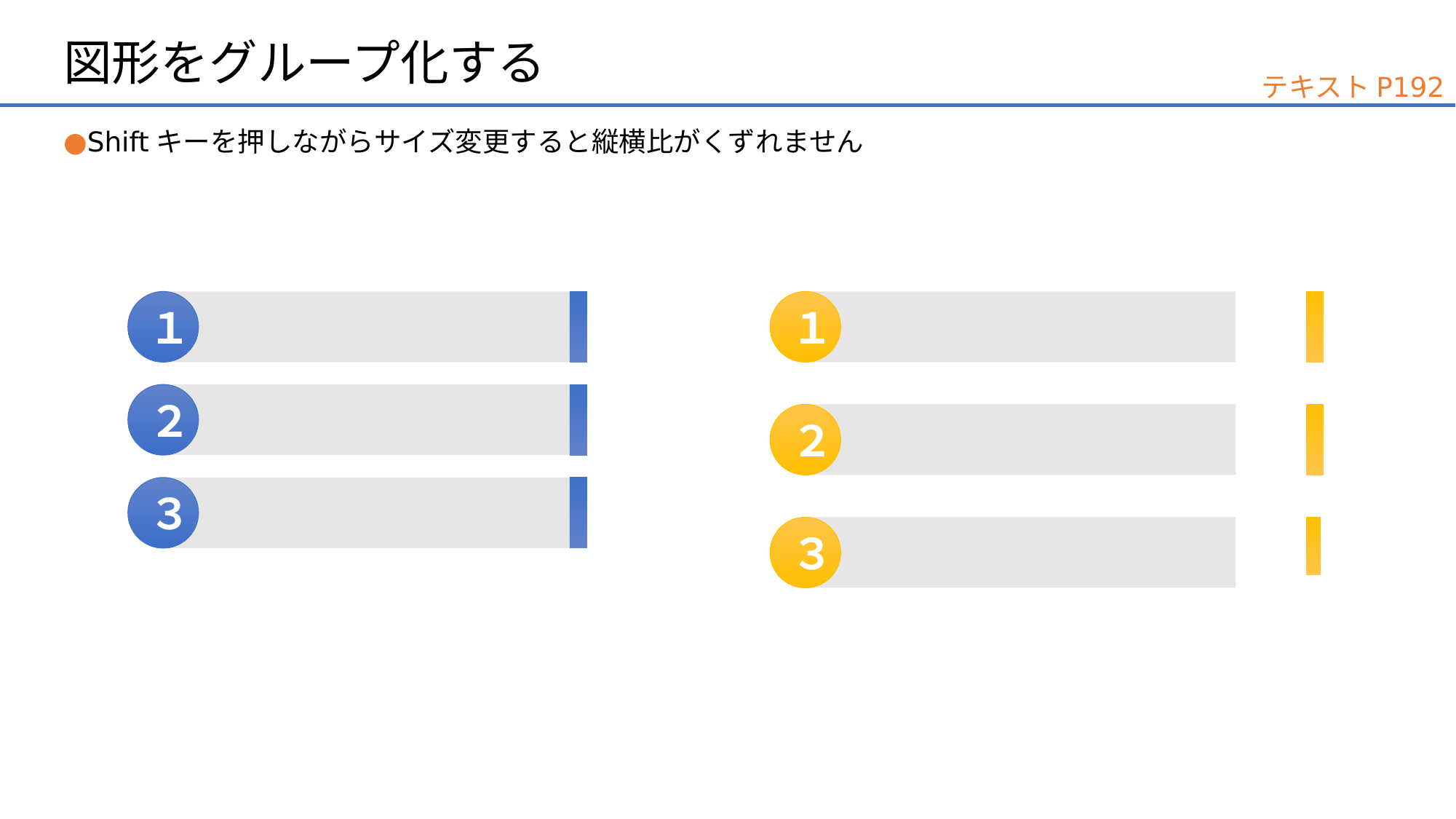

# 図形をグループ化する
テキストP192
●Shiftキーを押しながらサイズ変更すると縦横比がくずれません

１

２

３

１

２

３